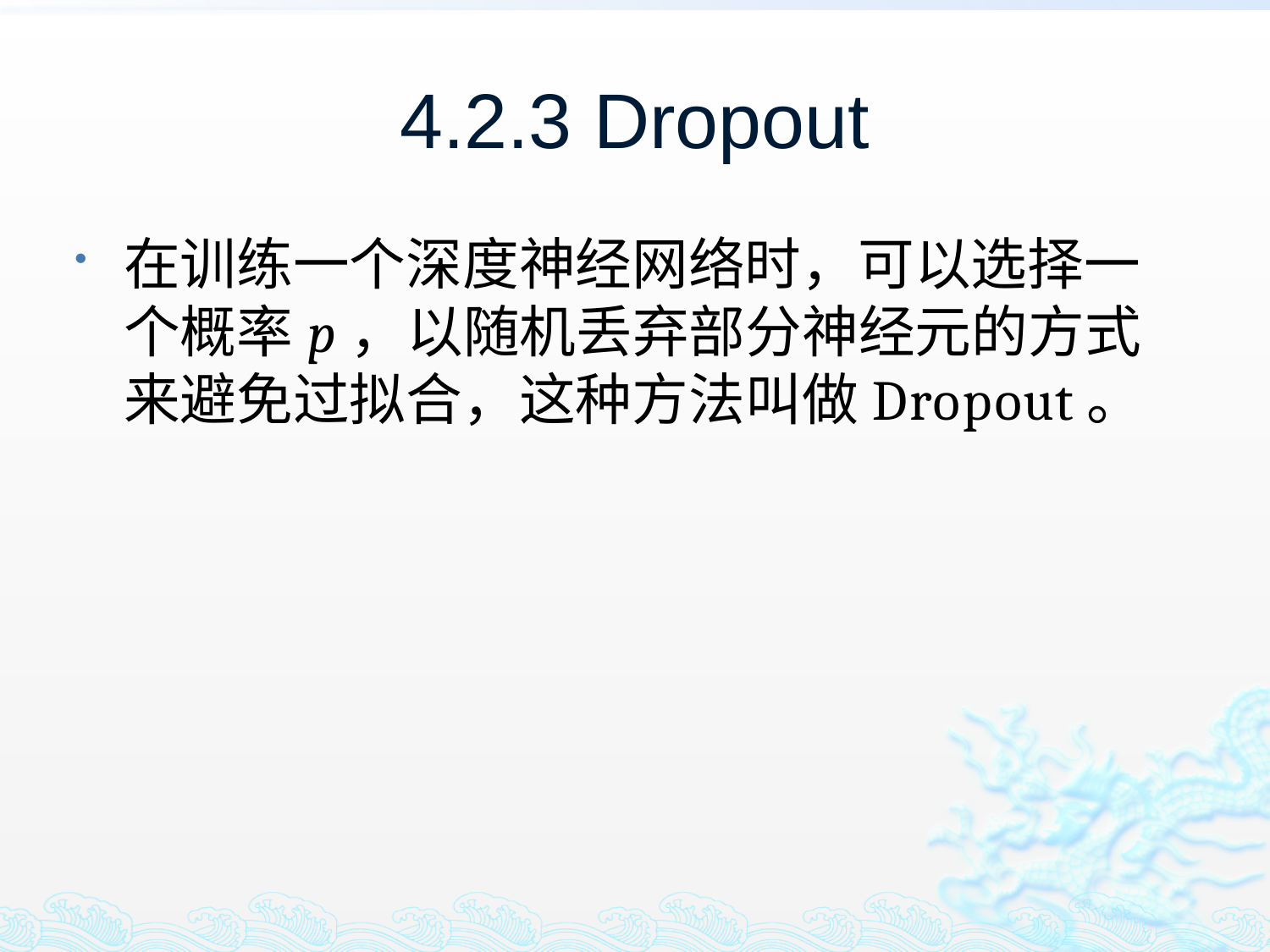

# 4.2.3 Dropout
在训练一个深度神经网络时，可以选择一个概率p，以随机丢弃部分神经元的方式来避免过拟合，这种方法叫做Dropout。